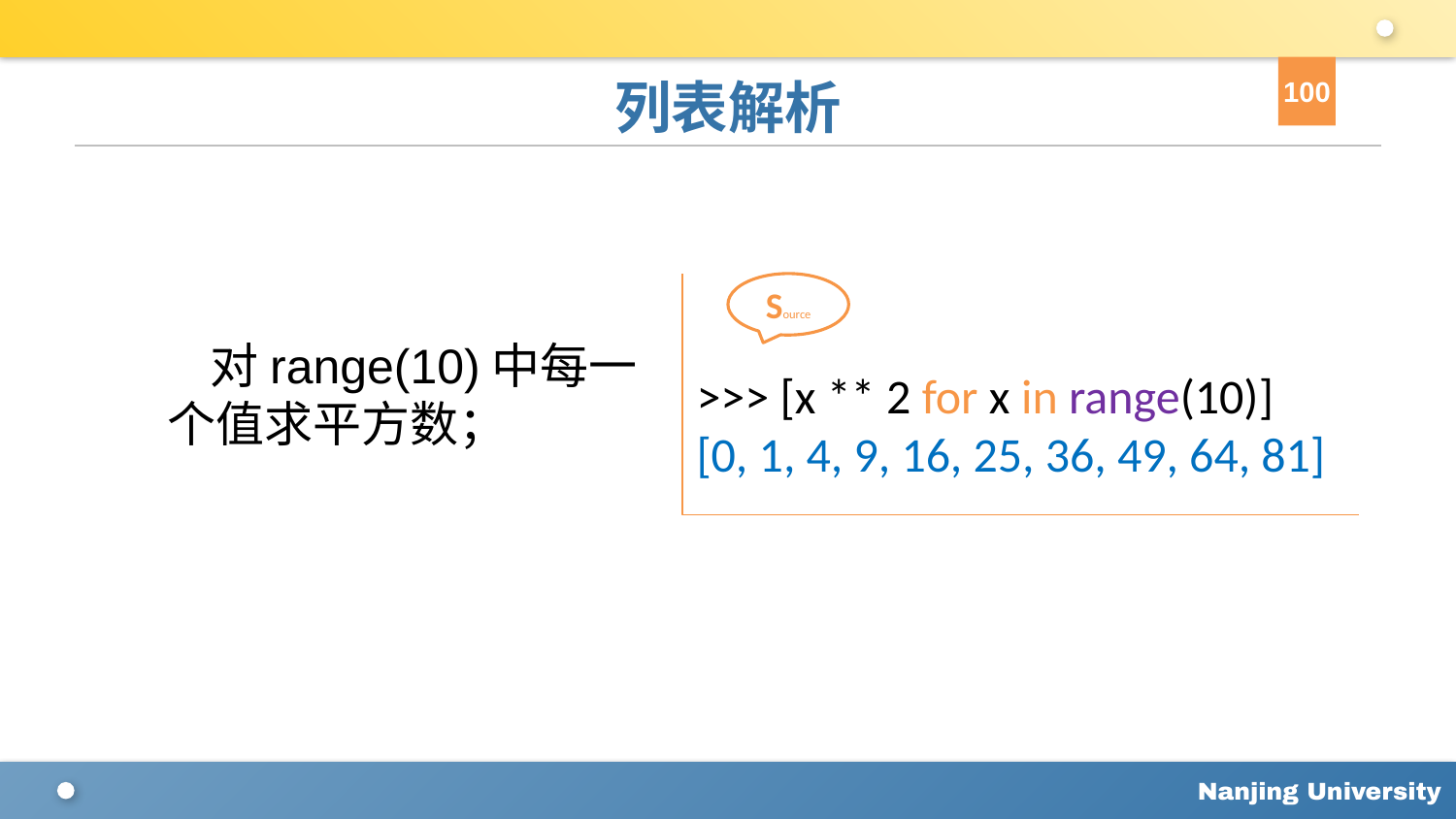

100
# 列表解析

>>> [x ** 2 for x in range(10)]
[0, 1, 4, 9, 16, 25, 36, 49, 64, 81]
Source
对range(10)中每一个值求平方数；